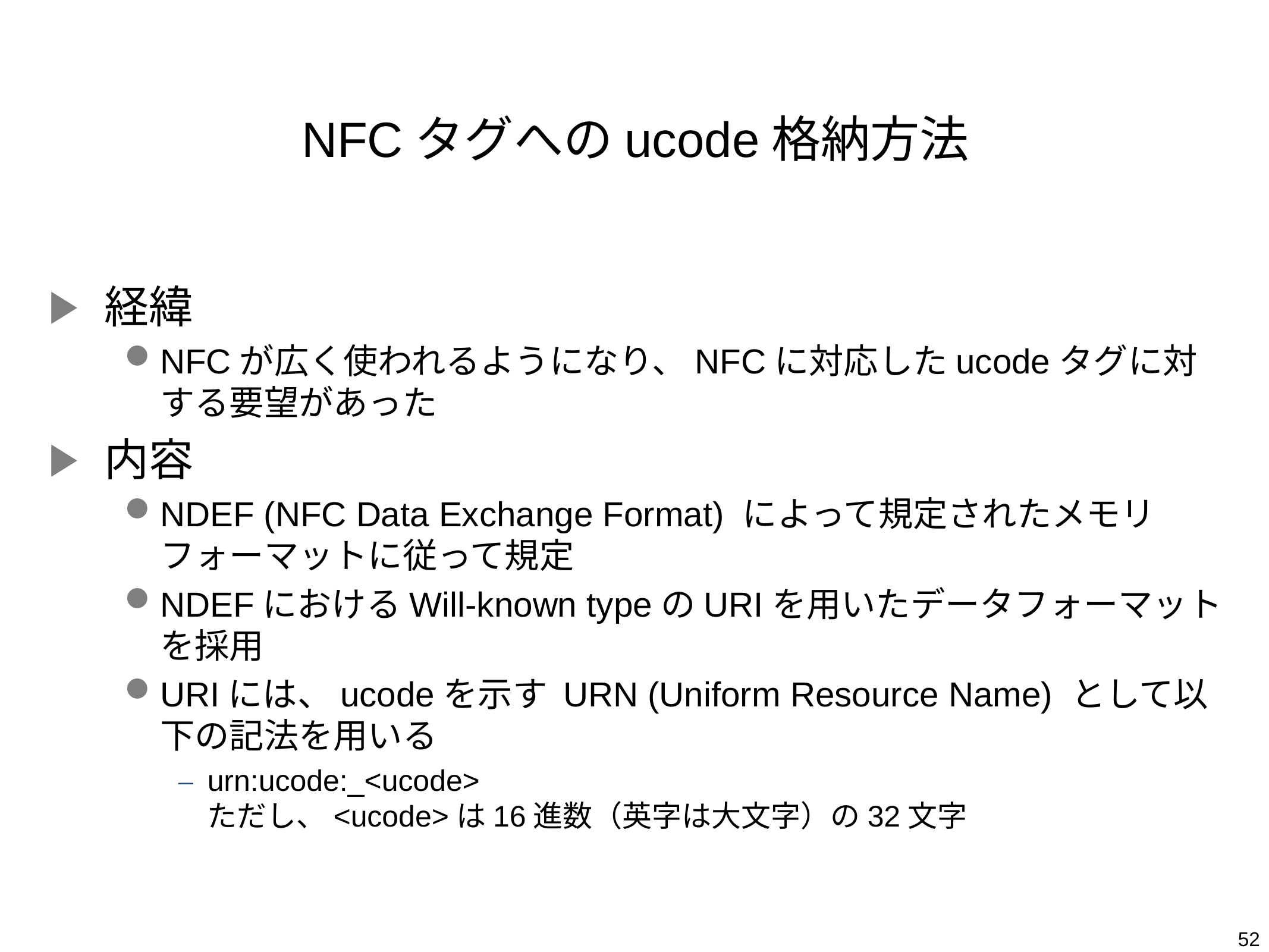

# NFCタグへのucode格納方法
経緯
NFCが広く使われるようになり、NFCに対応したucodeタグに対する要望があった
内容
NDEF (NFC Data Exchange Format) によって規定されたメモリフォーマットに従って規定
NDEFにおけるWill-known typeのURIを用いたデータフォーマットを採用
URIには、ucodeを示す URN (Uniform Resource Name) として以下の記法を用いる
urn:ucode:_<ucode>
ただし、<ucode>は16進数（英字は大文字）の32文字
52